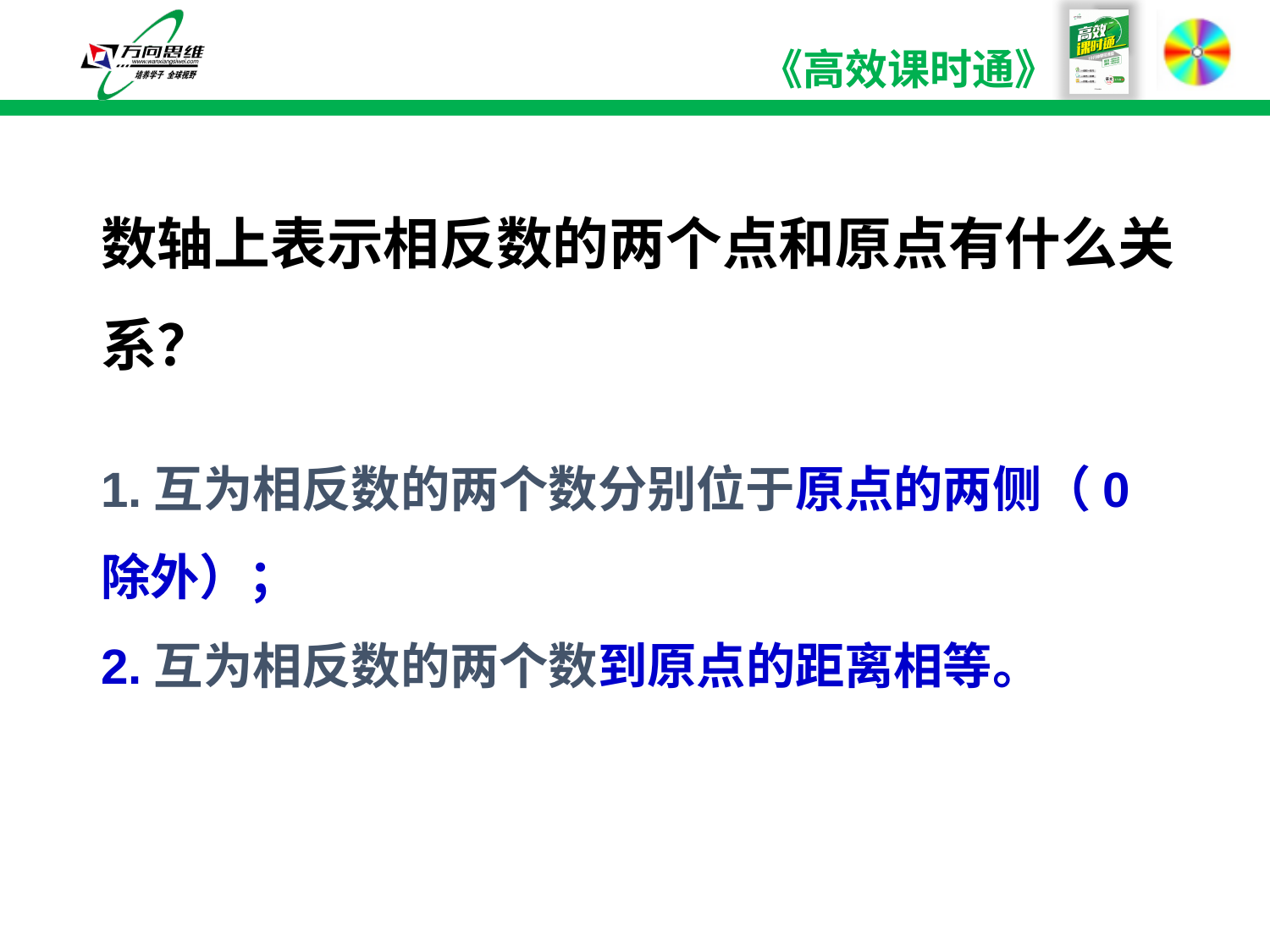

数轴上表示相反数的两个点和原点有什么关系？
1.互为相反数的两个数分别位于原点的两侧（0除外）；
2.互为相反数的两个数到原点的距离相等。